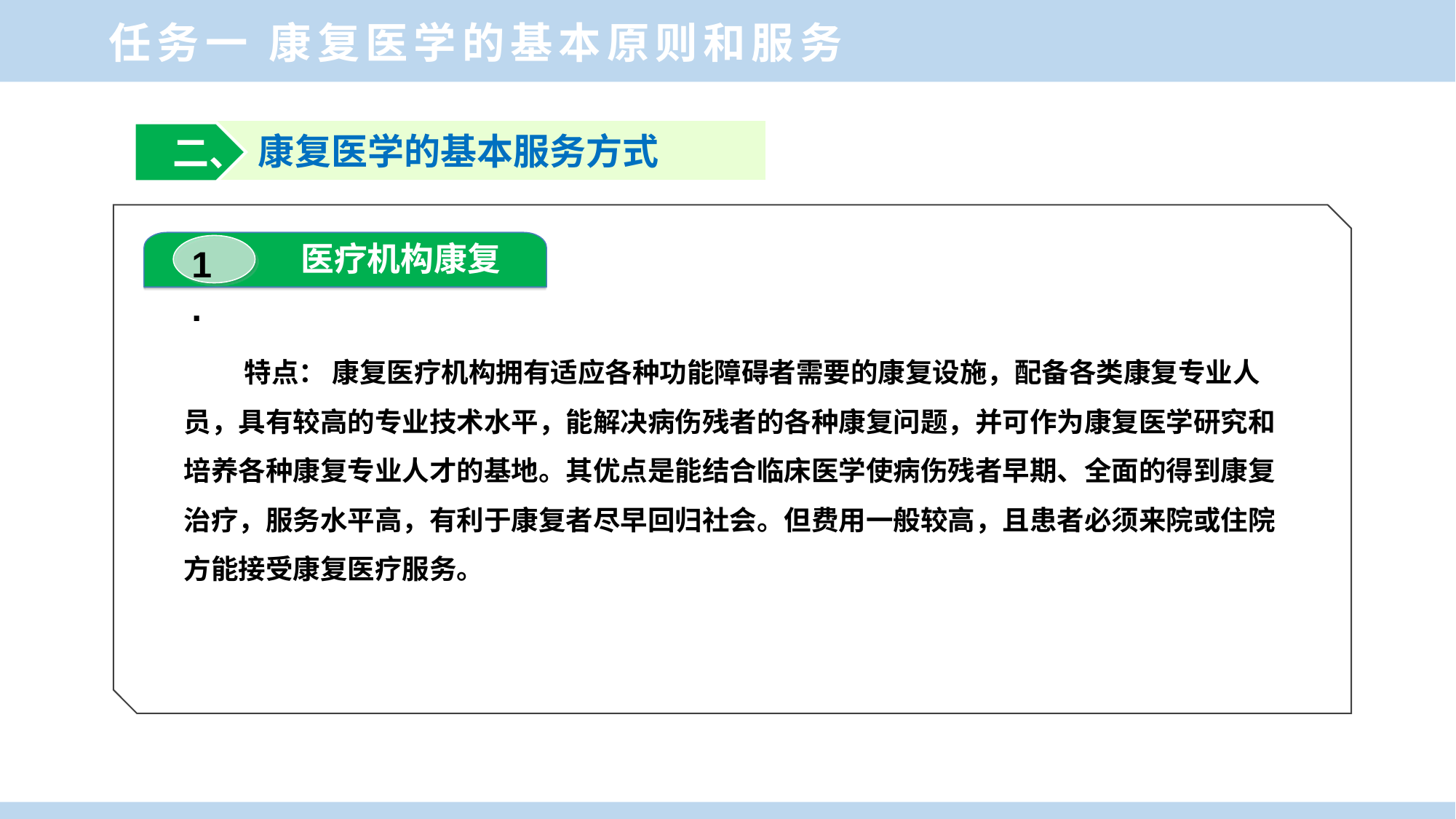

任务一 康复医学的基本原则和服务
康复医学的基本服务方式
 二、

医疗机构康复

1.
特点： 康复医疗机构拥有适应各种功能障碍者需要的康复设施，配备各类康复专业人员，具有较高的专业技术水平，能解决病伤残者的各种康复问题，并可作为康复医学研究和培养各种康复专业人才的基地。其优点是能结合临床医学使病伤残者早期、全面的得到康复治疗，服务水平高，有利于康复者尽早回归社会。但费用一般较高，且患者必须来院或住院方能接受康复医疗服务。